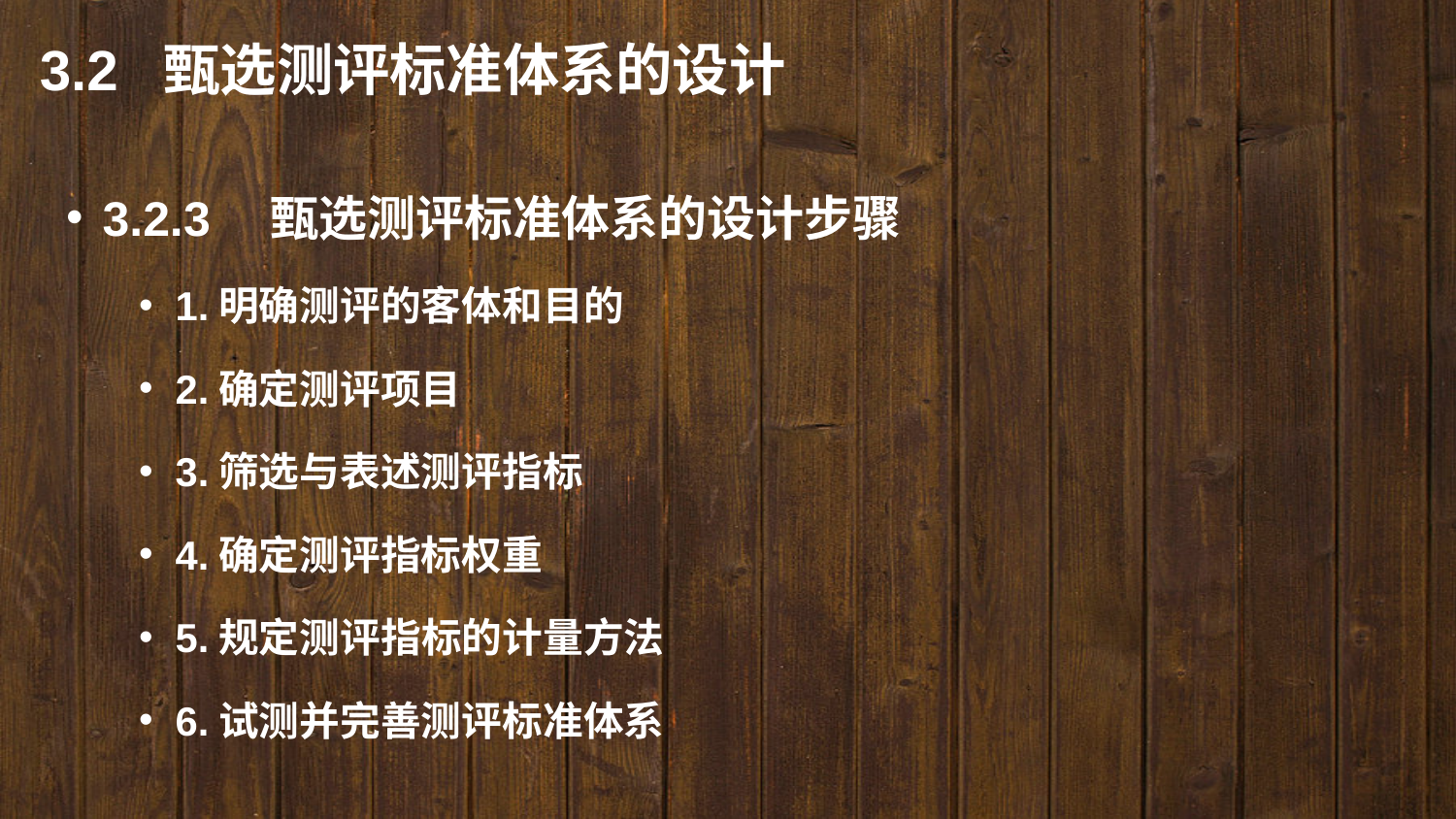

3.2  甄选测评标准体系的设计
3.2.3　甄选测评标准体系的设计步骤
1.明确测评的客体和目的
2.确定测评项目
3.筛选与表述测评指标
4.确定测评指标权重
5.规定测评指标的计量方法
6.试测并完善测评标准体系